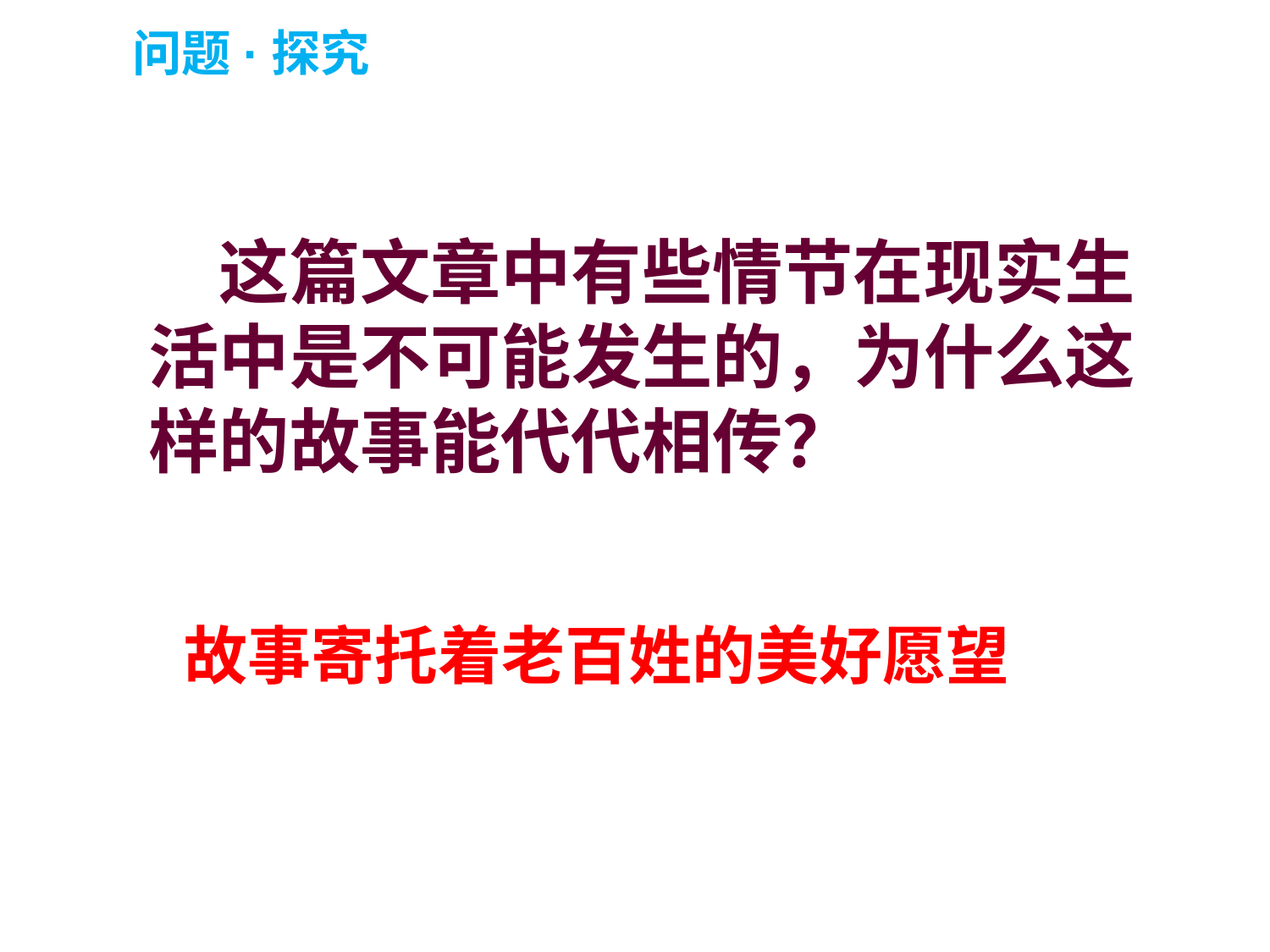

问题·探究
　这篇文章中有些情节在现实生活中是不可能发生的，为什么这样的故事能代代相传？
故事寄托着老百姓的美好愿望